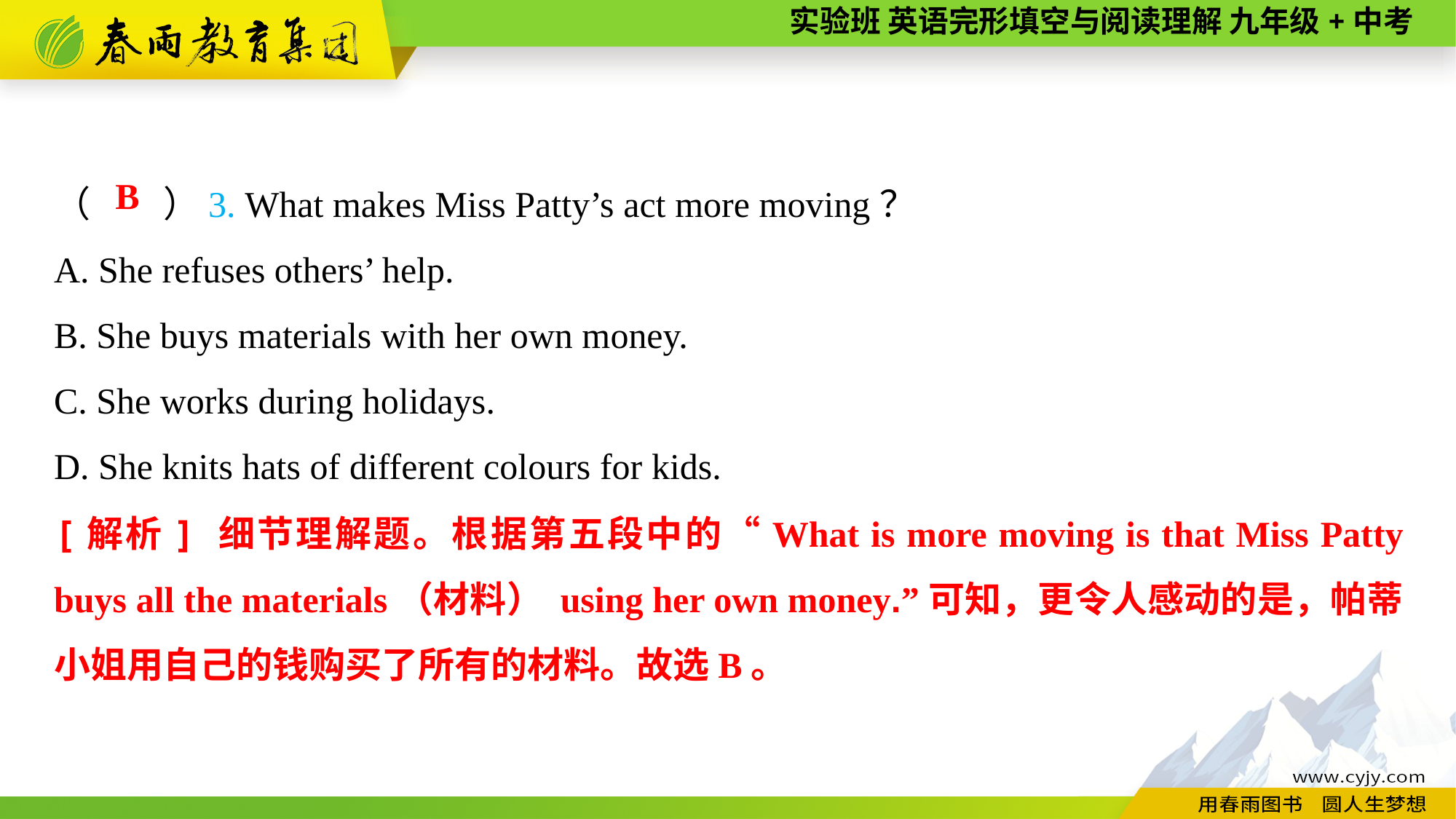

（　　）3. What makes Miss Patty’s act more moving？
A. She refuses others’ help.
B. She buys materials with her own money.
C. She works during holidays.
D. She knits hats of different colours for kids.
B
[解析] 细节理解题。根据第五段中的“What is more moving is that Miss Patty buys all the materials（材料） using her own money.”可知，更令人感动的是，帕蒂小姐用自己的钱购买了所有的材料。故选B。